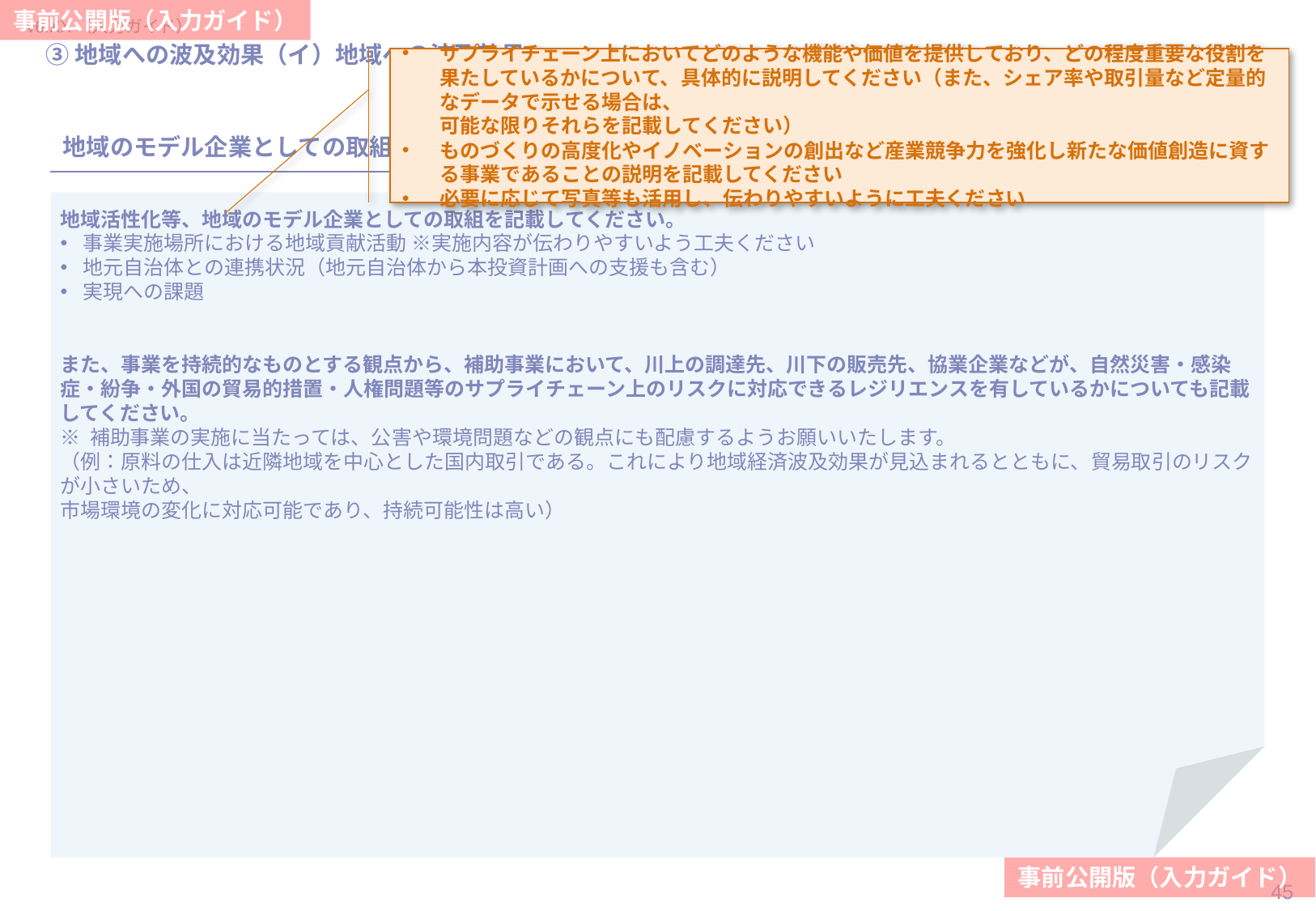

当スライドは作成必須
#
③地域への波及効果（イ）地域への波及効果
サプライチェーン上においてどのような機能や価値を提供しており、どの程度重要な役割を果たしているかについて、具体的に説明してください（また、シェア率や取引量など定量的なデータで示せる場合は、
可能な限りそれらを記載してください）
ものづくりの高度化やイノベーションの創出など産業競争力を強化し新たな価値創造に資する事業であることの説明を記載してください
必要に応じて写真等も活用し、伝わりやすいように工夫ください
地域のモデル企業としての取組内容
地域活性化等、地域のモデル企業としての取組を記載してください。
事業実施場所における地域貢献活動 ※実施内容が伝わりやすいよう工夫ください
地元自治体との連携状況（地元自治体から本投資計画への支援も含む）
実現への課題

また、事業を持続的なものとする観点から、補助事業において、川上の調達先、川下の販売先、協業企業などが、自然災害・感染症・紛争・外国の貿易的措置・人権問題等のサプライチェーン上のリスクに対応できるレジリエンスを有しているかについても記載してください。
※ 補助事業の実施に当たっては、公害や環境問題などの観点にも配慮するようお願いいたします。
（例：原料の仕入は近隣地域を中心とした国内取引である。これにより地域経済波及効果が見込まれるとともに、貿易取引のリスクが小さいため、
市場環境の変化に対応可能であり、持続可能性は高い）